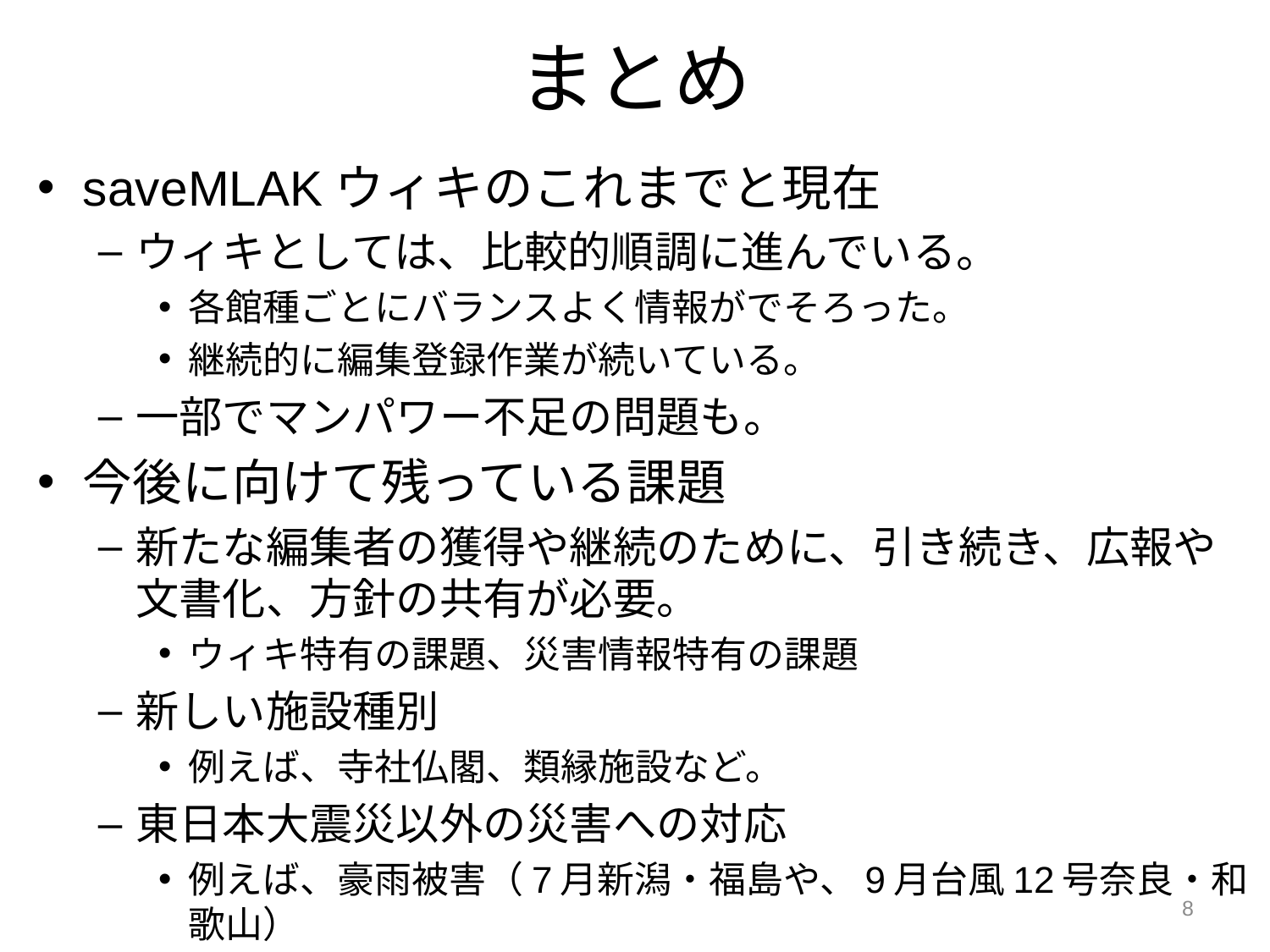

# まとめ
saveMLAKウィキのこれまでと現在
ウィキとしては、比較的順調に進んでいる。
各館種ごとにバランスよく情報がでそろった。
継続的に編集登録作業が続いている。
一部でマンパワー不足の問題も。
今後に向けて残っている課題
新たな編集者の獲得や継続のために、引き続き、広報や文書化、方針の共有が必要。
ウィキ特有の課題、災害情報特有の課題
新しい施設種別
例えば、寺社仏閣、類縁施設など。
東日本大震災以外の災害への対応
例えば、豪雨被害（7月新潟・福島や、9月台風12号奈良・和歌山）
8